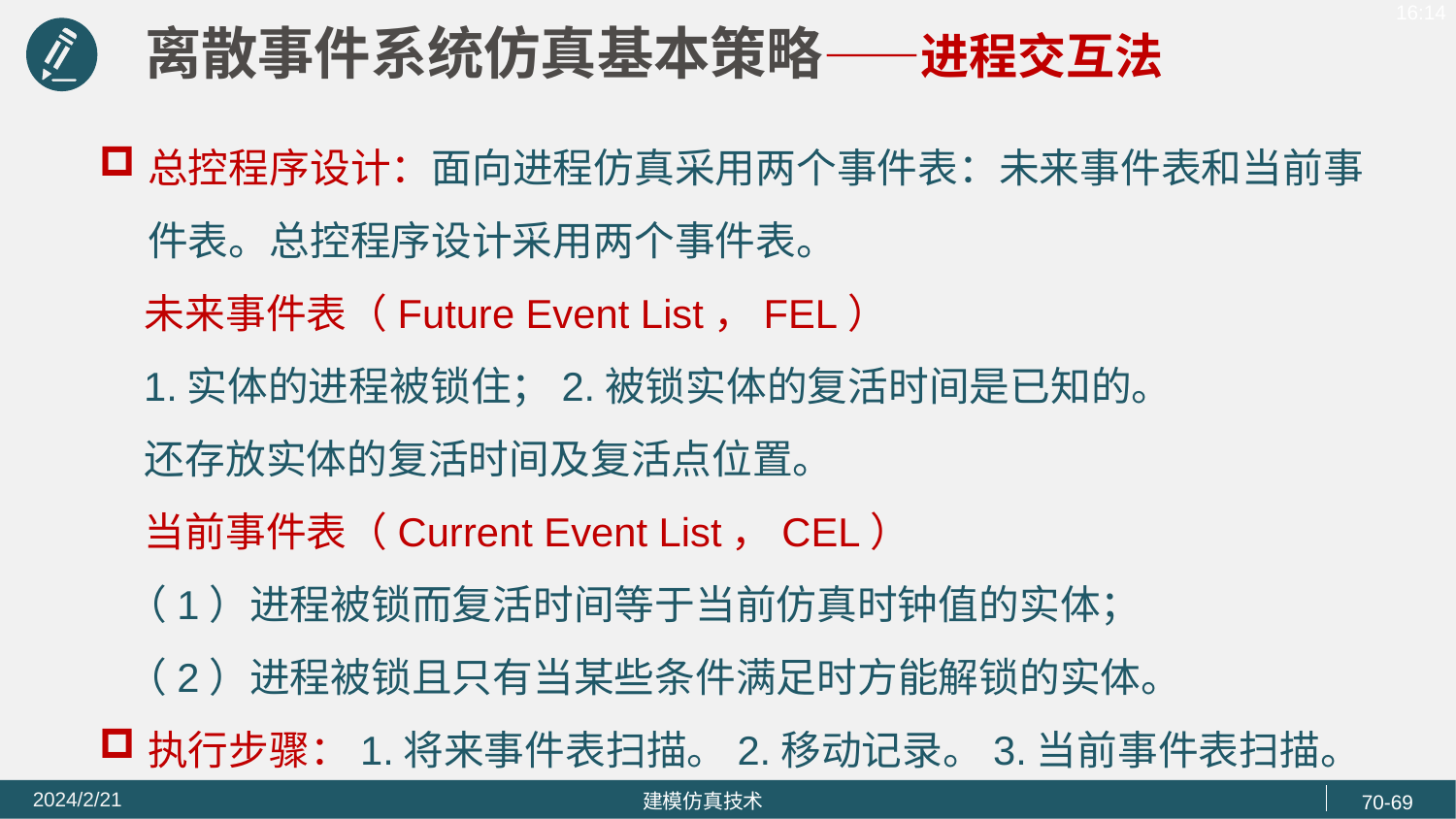

离散事件系统仿真基本策略——进程交互法

总控程序设计：面向进程仿真采用两个事件表：未来事件表和当前事件表。总控程序设计采用两个事件表。
    未来事件表（Future Event List，FEL）
    1.实体的进程被锁住；2.被锁实体的复活时间是已知的。
    还存放实体的复活时间及复活点位置。
    当前事件表（Current Event List，CEL）
  （1）进程被锁而复活时间等于当前仿真时钟值的实体；
  （2）进程被锁且只有当某些条件满足时方能解锁的实体。
执行步骤：1.将来事件表扫描。2.移动记录。3.当前事件表扫描。